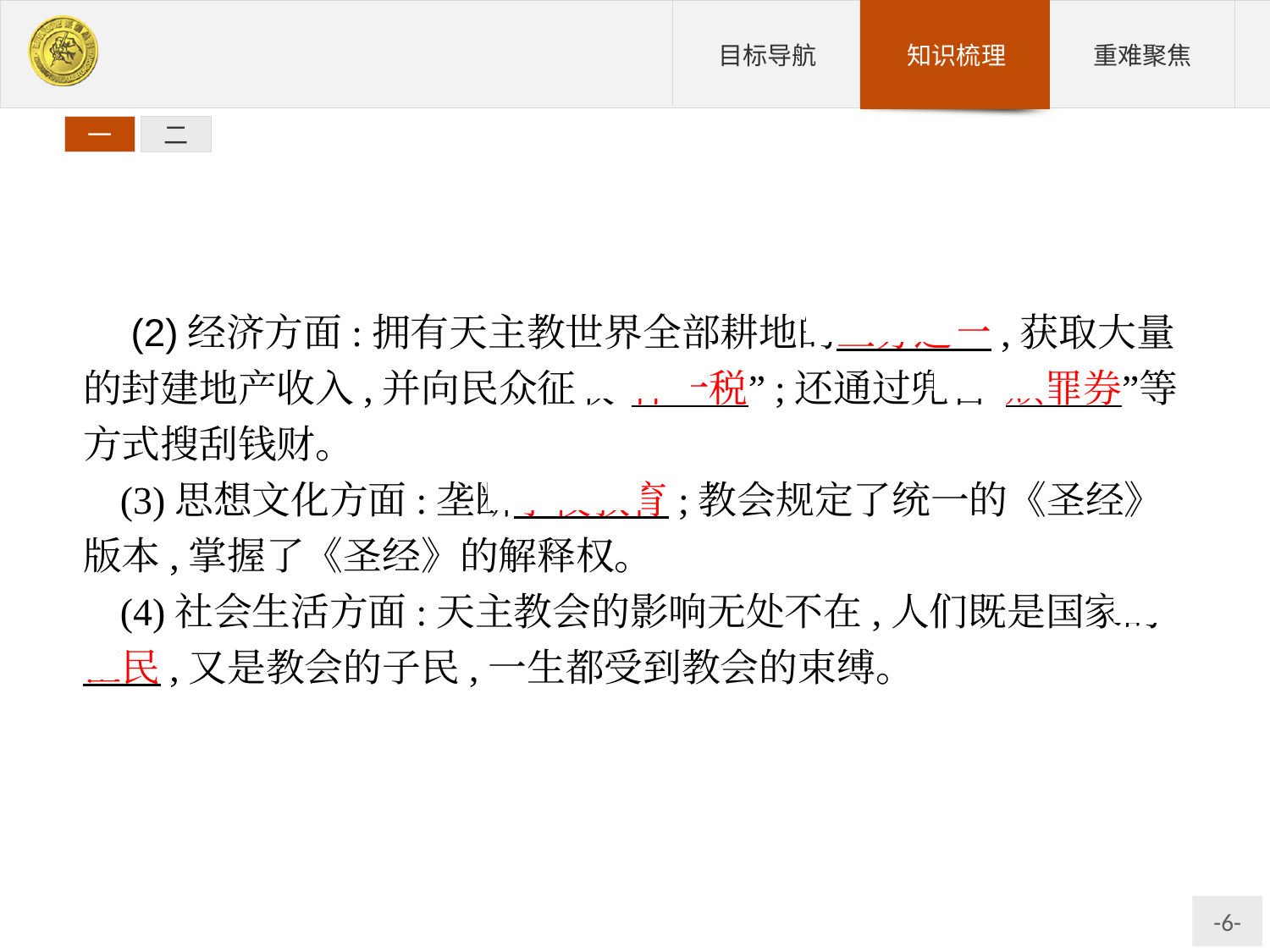

一
二
 (2)经济方面:拥有天主教世界全部耕地的三分之一,获取大量的封建地产收入,并向民众征收“什一税”;还通过兜售“赎罪券”等方式搜刮钱财。
(3)思想文化方面:垄断学校教育;教会规定了统一的《圣经》版本,掌握了《圣经》的解释权。
(4)社会生活方面:天主教会的影响无处不在,人们既是国家的臣民,又是教会的子民,一生都受到教会的束缚。